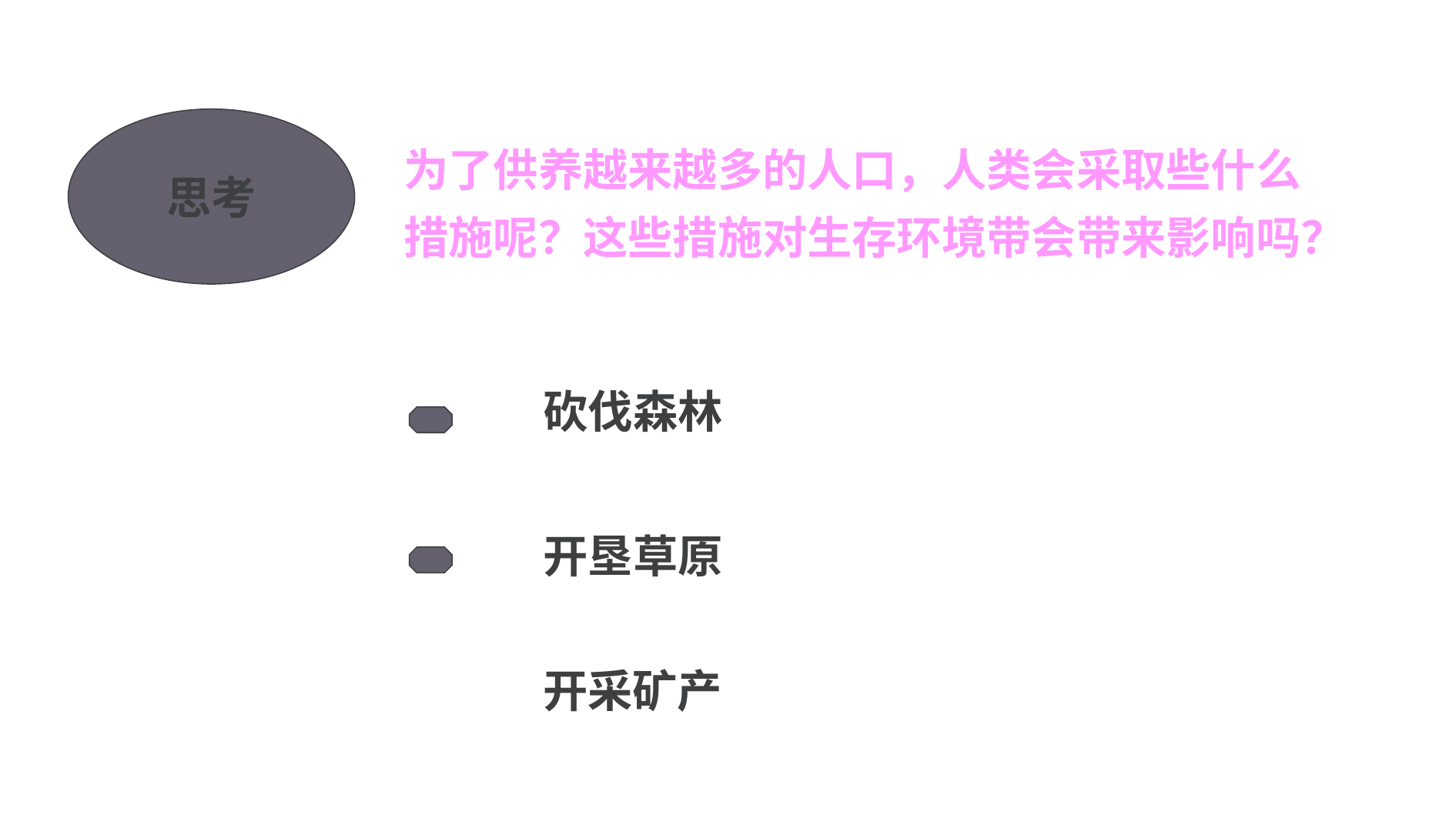

思考
为了供养越来越多的人口，人类会采取些什么措施呢？这些措施对生存环境带会带来影响吗？
砍伐森林

开垦草原

开采矿产